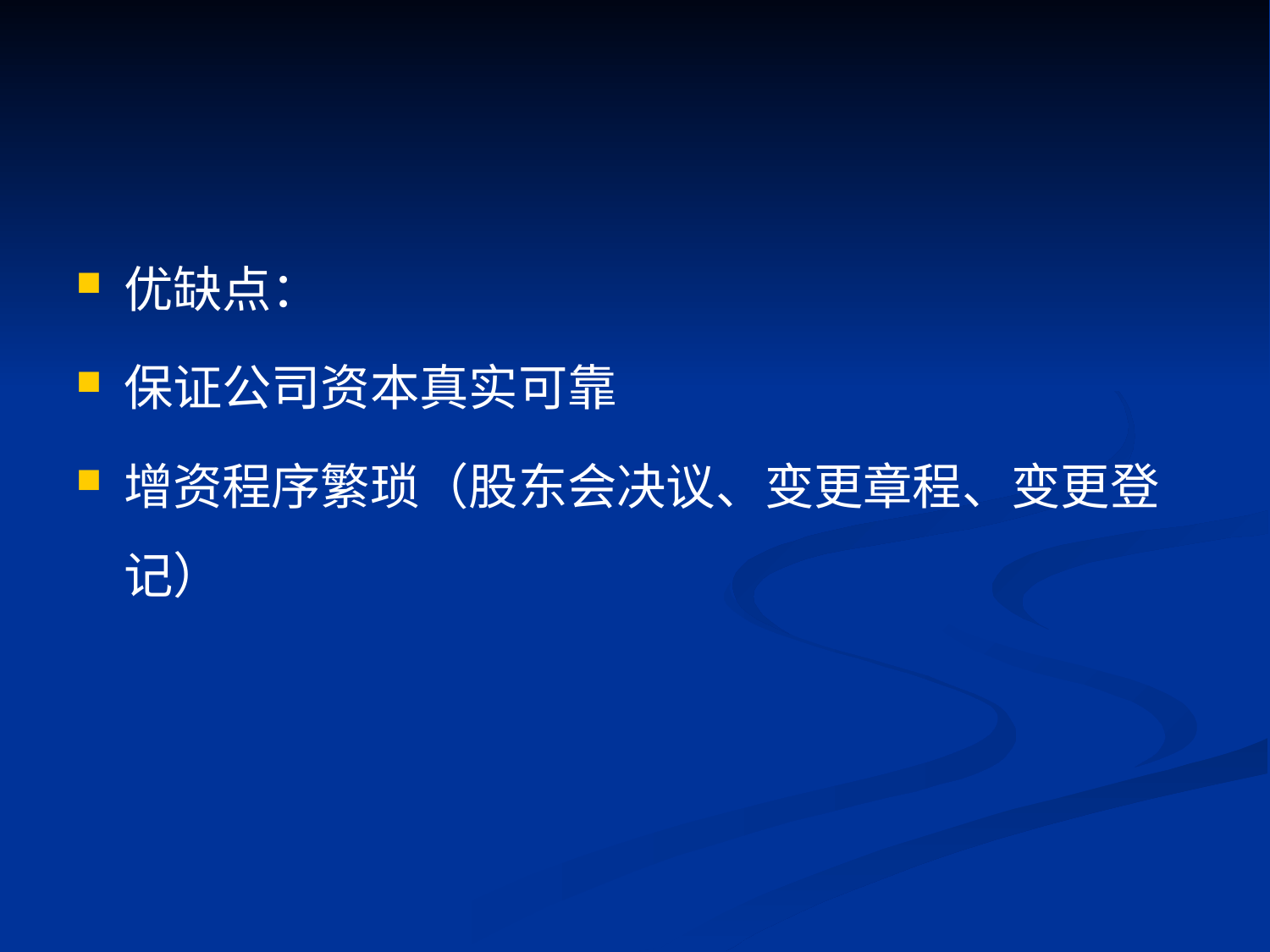

#
优缺点：
保证公司资本真实可靠
增资程序繁琐（股东会决议、变更章程、变更登记）